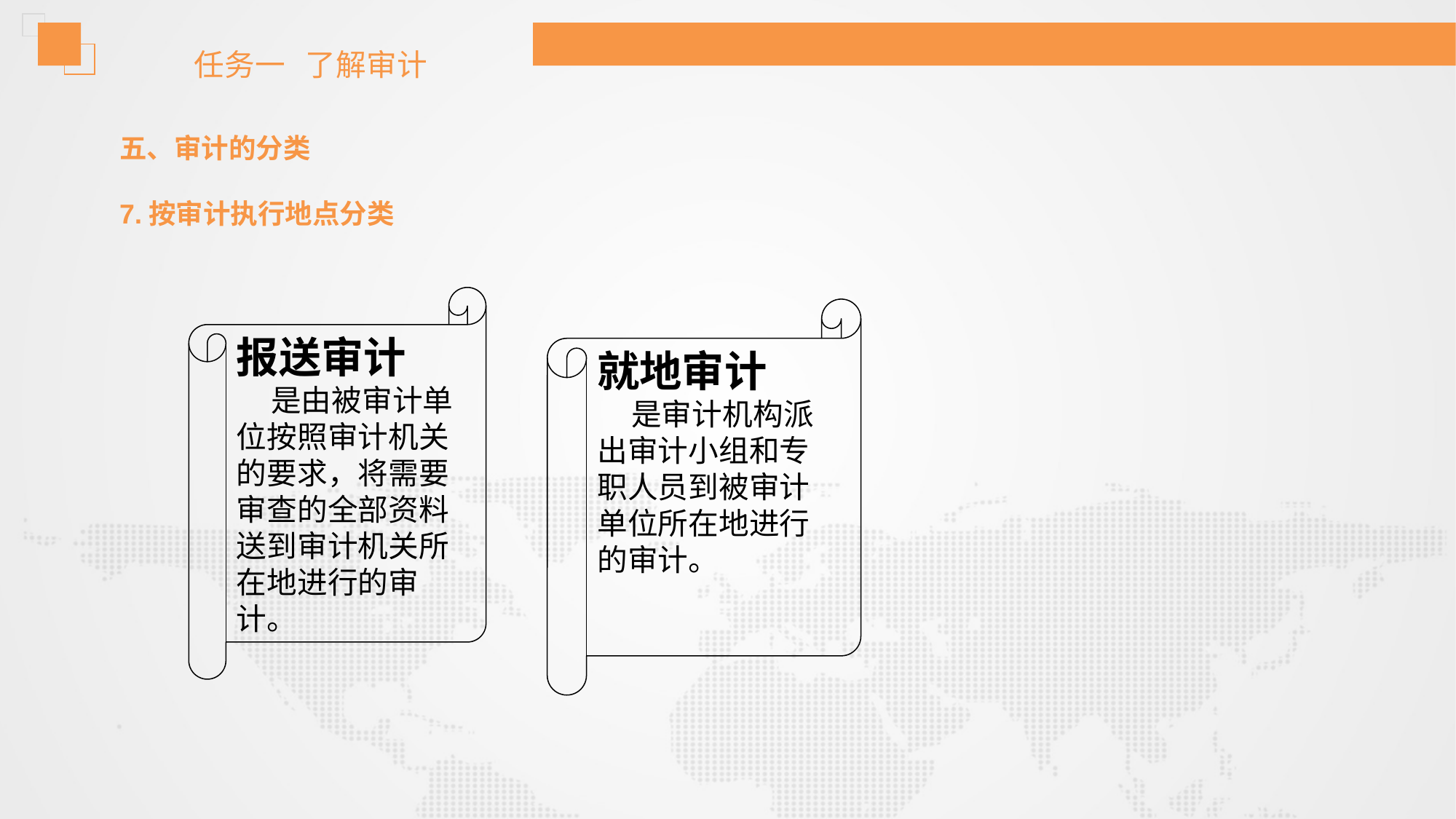

任务一   了解审计

五、审计的分类

7.按审计执行地点分类

报送审计
    是由被审计单位按照审计机关的要求，将需要审查的全部资料送到审计机关所在地进行的审计。
就地审计
    是审计机构派出审计小组和专职人员到被审计单位所在地进行的审计。